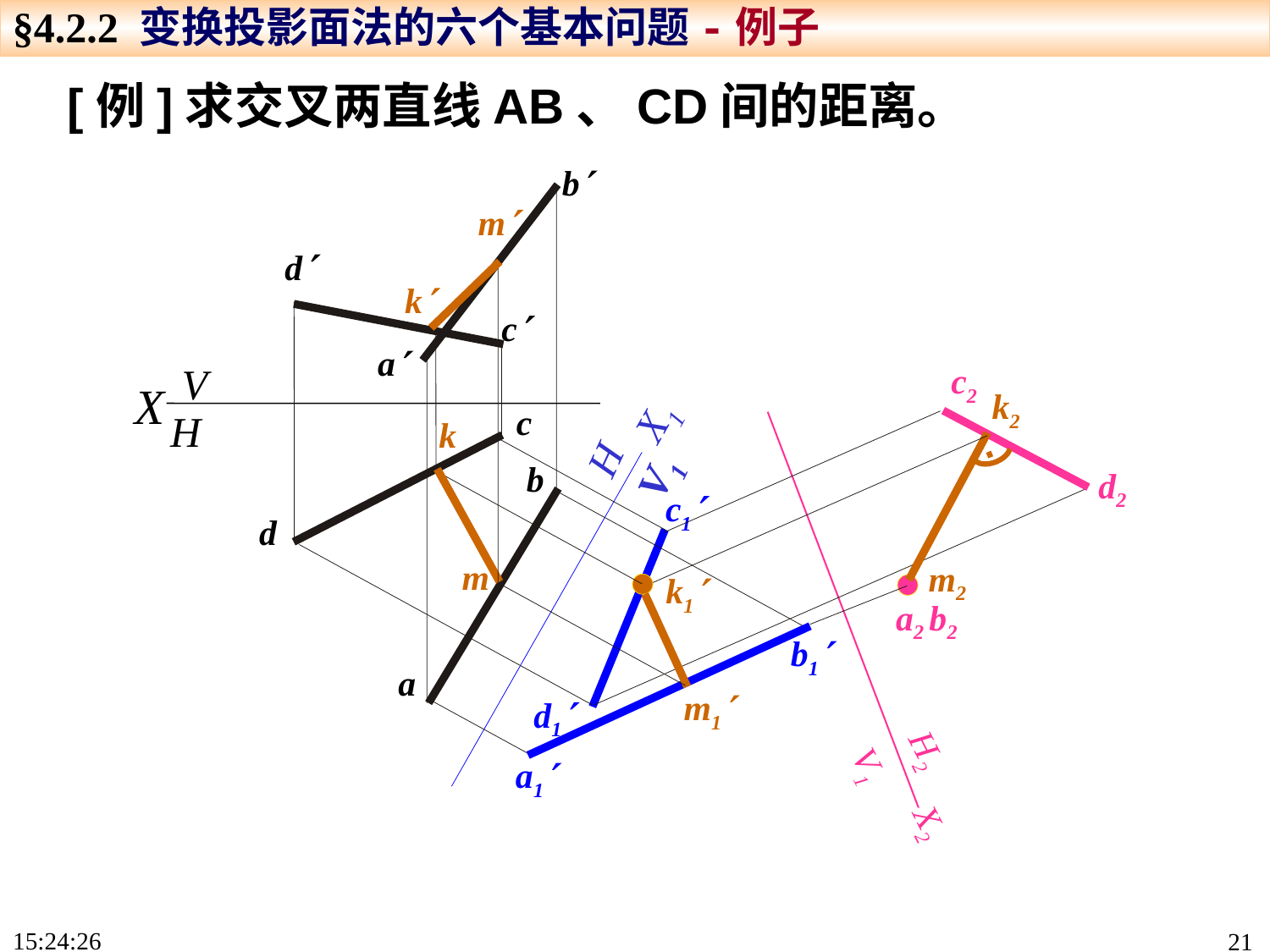

§4.2.2 变换投影面法的六个基本问题-例子
[例]求交叉两直线AB、CD间的距离。
b′

m′

k′

d′

c′

a′
X1

H
V1

V
H
c2

d2

X
k2

m2
c

k

m

k1′

b

c1′

d1′

H2
V1
X2
d

a2 b2

m1′
b1′

a1′
a

15:24:26
21